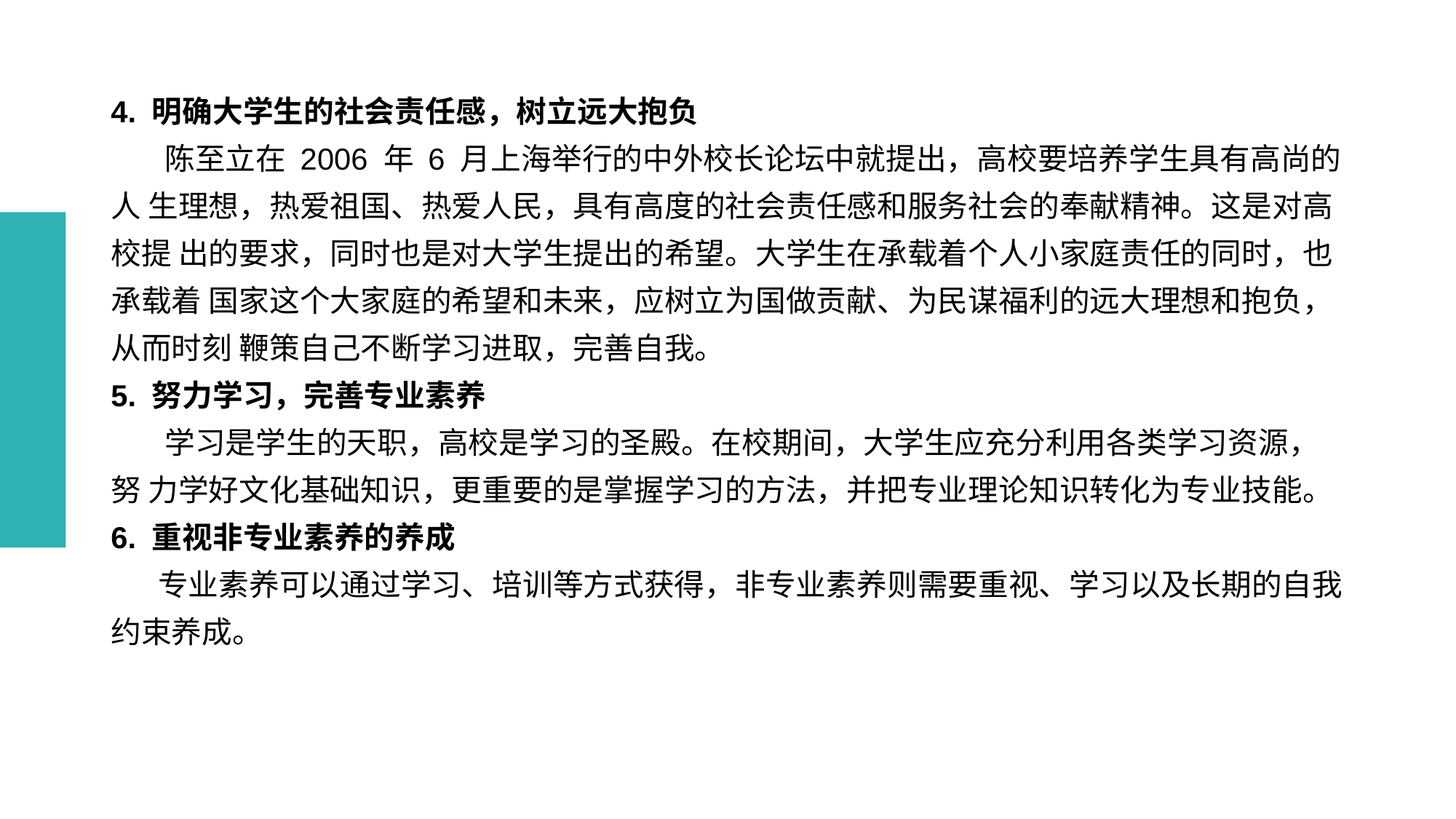

# 4. 明确大学生的社会责任感，树立远大抱负 陈至立在 2006 年 6 月上海举行的中外校长论坛中就提出，高校要培养学生具有高尚的人 生理想，热爱祖国、热爱人民，具有高度的社会责任感和服务社会的奉献精神。这是对高校提 出的要求，同时也是对大学生提出的希望。大学生在承载着个人小家庭责任的同时，也承载着 国家这个大家庭的希望和未来，应树立为国做贡献、为民谋福利的远大理想和抱负，从而时刻 鞭策自己不断学习进取，完善自我。 5. 努力学习，完善专业素养 学习是学生的天职，高校是学习的圣殿。在校期间，大学生应充分利用各类学习资源，努 力学好文化基础知识，更重要的是掌握学习的方法，并把专业理论知识转化为专业技能。 6. 重视非专业素养的养成 专业素养可以通过学习、培训等方式获得，非专业素养则需要重视、学习以及长期的自我 约束养成。